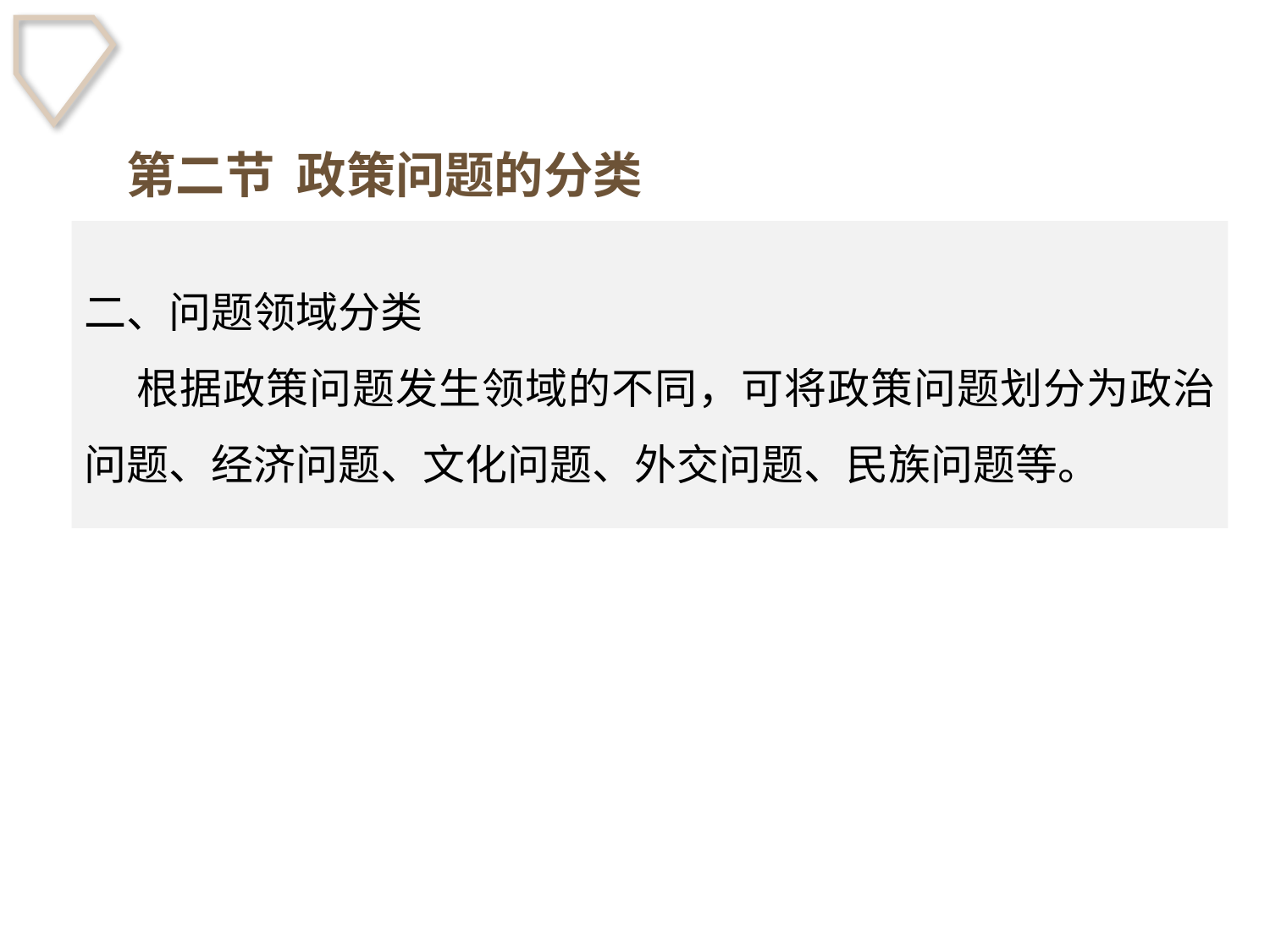

第二节  政策问题的分类
二、问题领域分类
    根据政策问题发生领域的不同，可将政策问题划分为政治问题、经济问题、文化问题、外交问题、民族问题等。